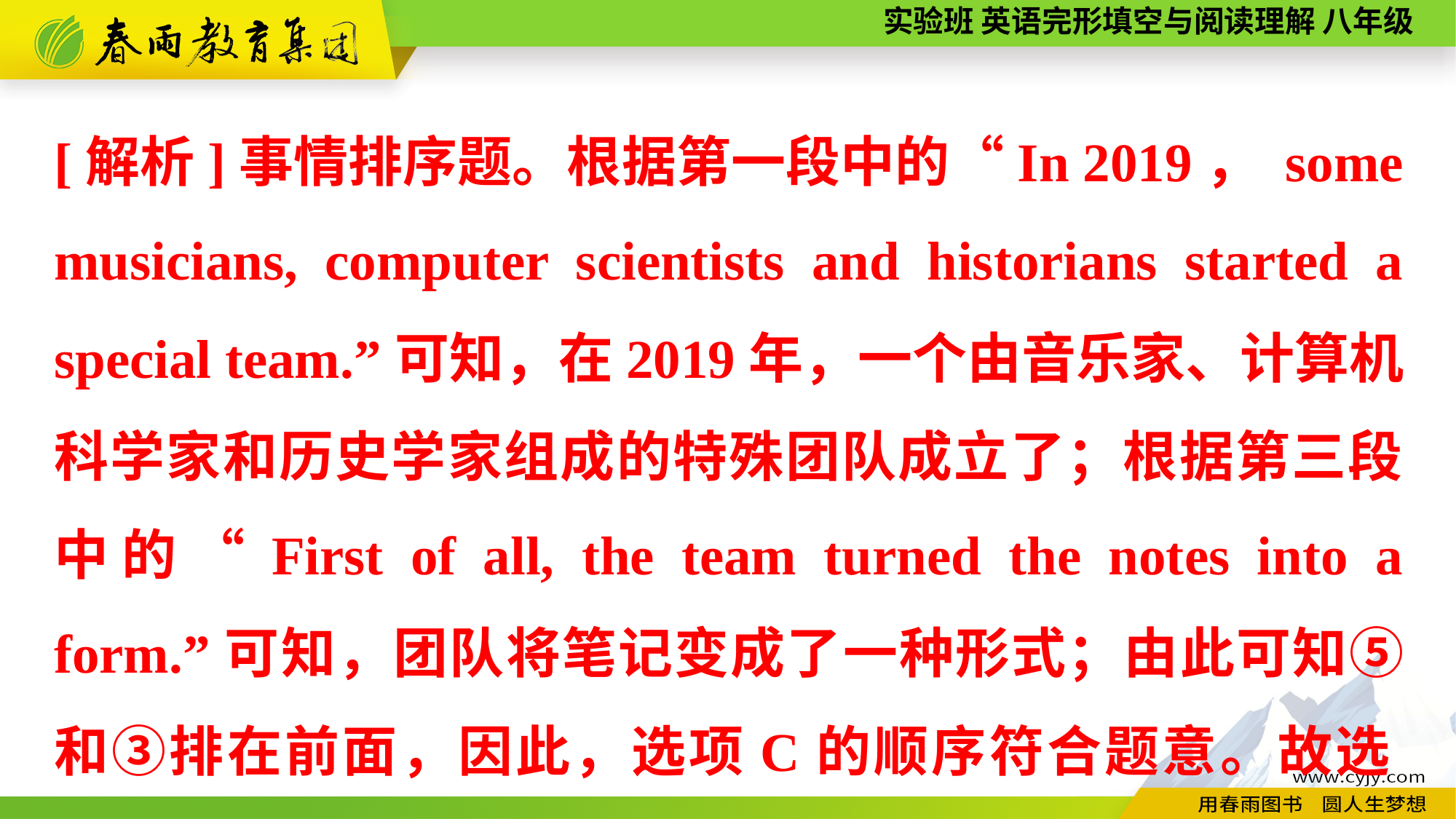

[解析]事情排序题。根据第一段中的“In 2019， some musicians, computer scientists and historians started a special team.”可知，在2019年，一个由音乐家、计算机科学家和历史学家组成的特殊团队成立了；根据第三段中的“First of all, the team turned the notes into a form.”可知，团队将笔记变成了一种形式；由此可知⑤和③排在前面，因此，选项C的顺序符合题意。故选C。